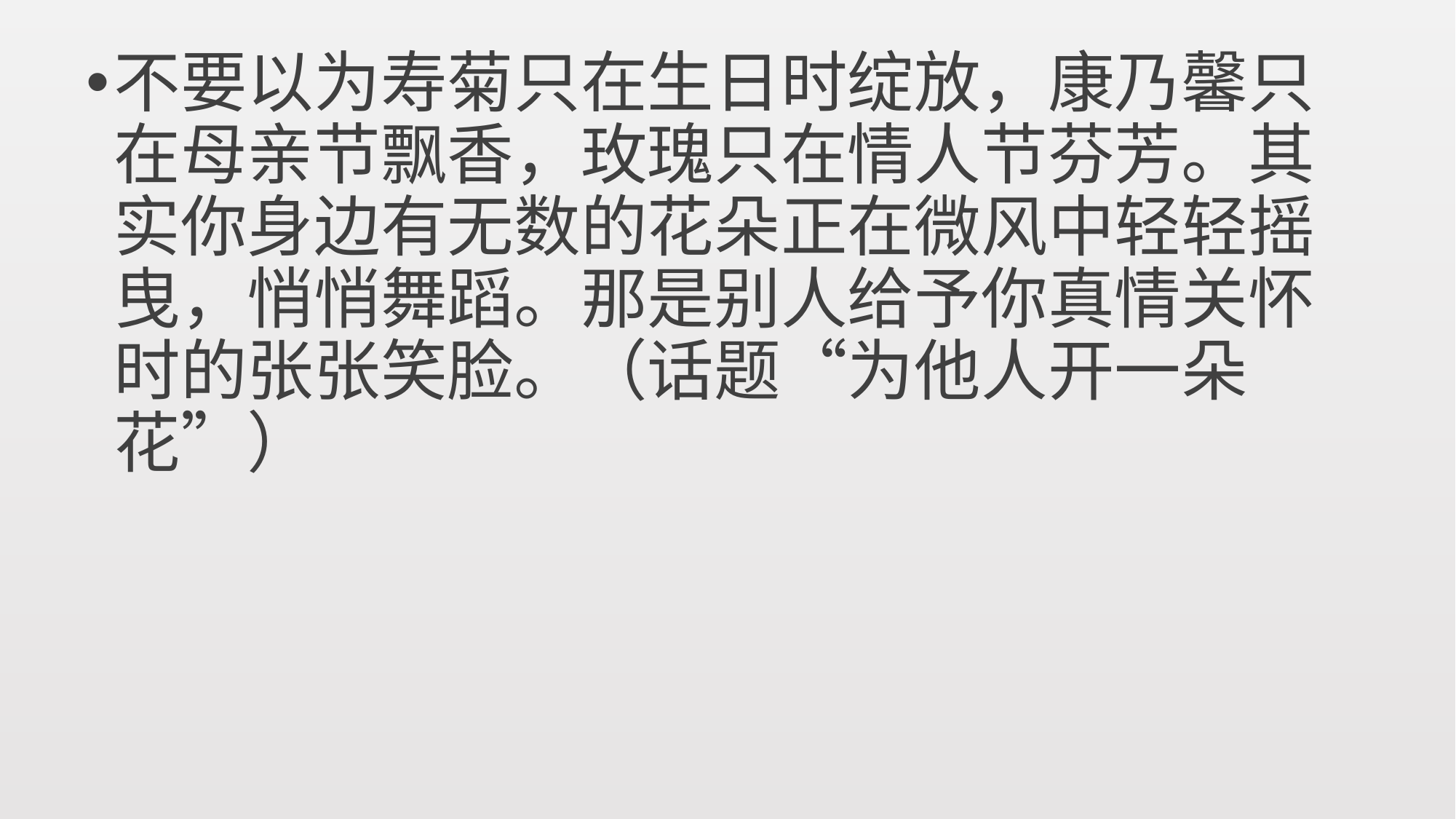

不要以为寿菊只在生日时绽放，康乃馨只在母亲节飘香，玫瑰只在情人节芬芳。其实你身边有无数的花朵正在微风中轻轻摇曳，悄悄舞蹈。那是别人给予你真情关怀时的张张笑脸。（话题“为他人开一朵花”）